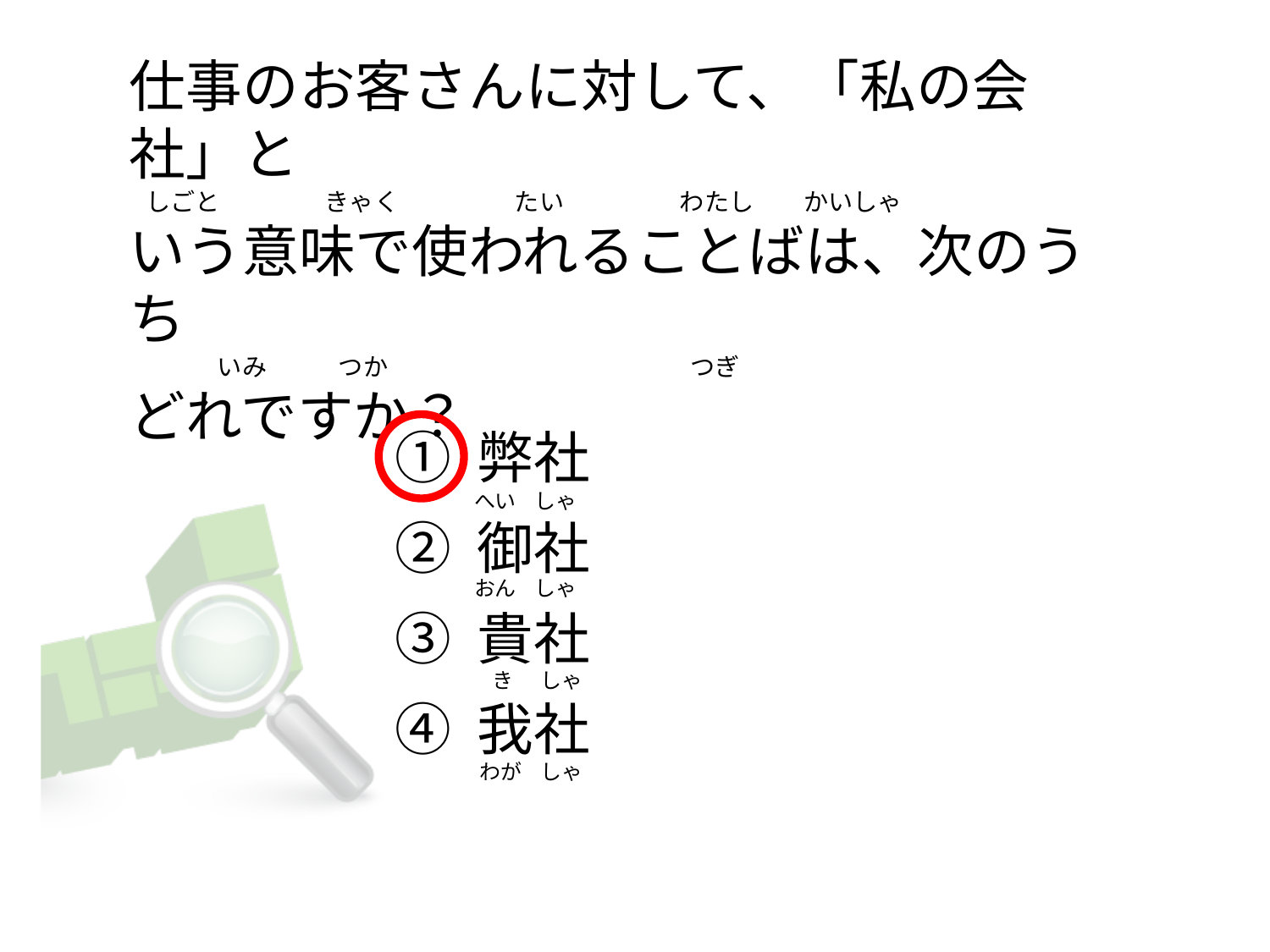

# 仕事のお客さんに対して、「私の会社」と    しごと                   きゃく                     たい                     わたし         かいしゃ いう意味で使われることばは、次のうち                 いみ             つか                                                       つぎ どれですか？

① 弊社
② 御社
③ 貴社
④ 我社
へい    しゃ
おん    しゃ
  き      しゃ
 わが    しゃ